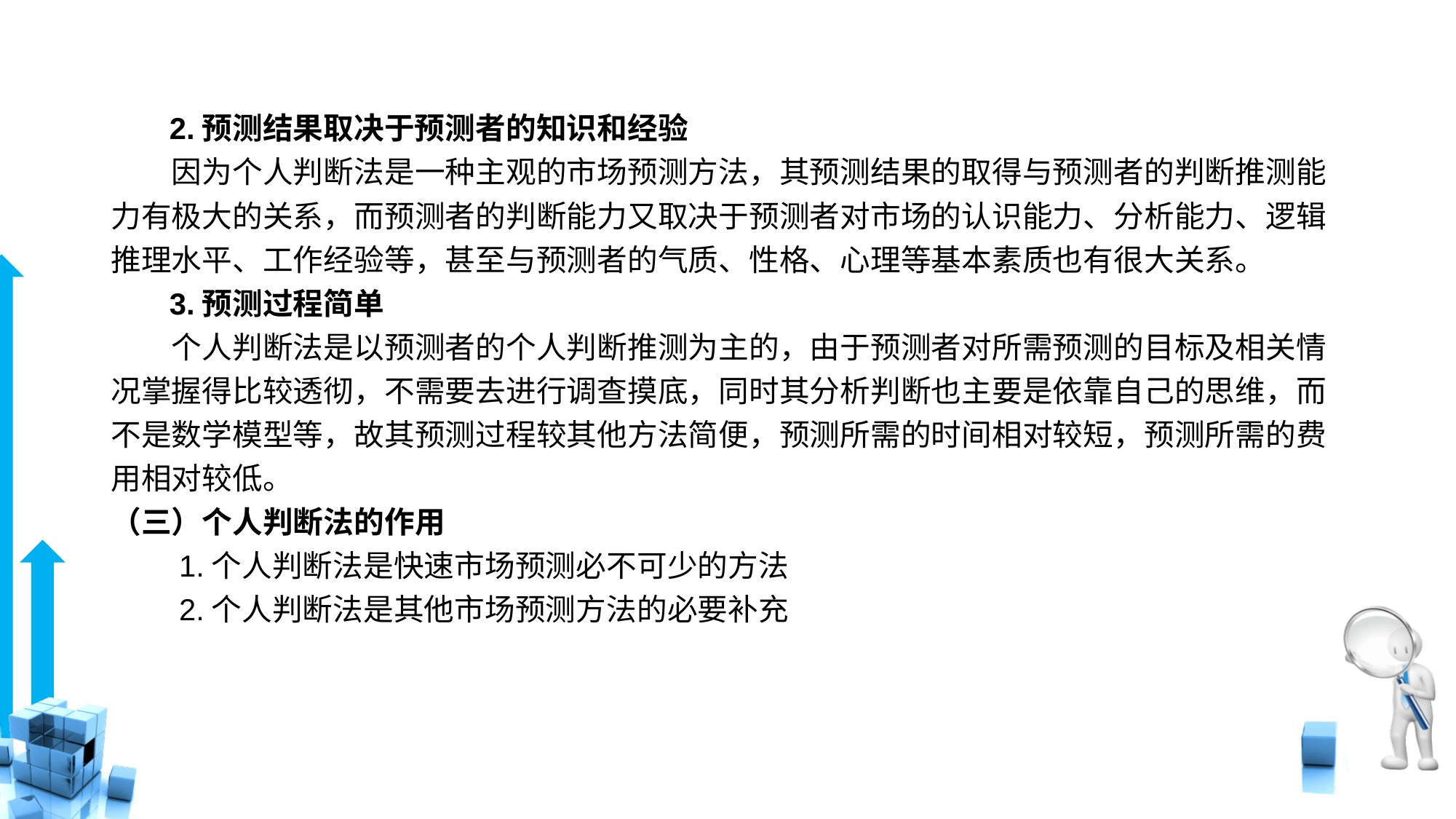

# 2.预测结果取决于预测者的知识和经验
　　因为个人判断法是一种主观的市场预测方法，其预测结果的取得与预测者的判断推测能力有极大的关系，而预测者的判断能力又取决于预测者对市场的认识能力、分析能力、逻辑推理水平、工作经验等，甚至与预测者的气质、性格、心理等基本素质也有很大关系。
       3.预测过程简单
　　个人判断法是以预测者的个人判断推测为主的，由于预测者对所需预测的目标及相关情况掌握得比较透彻，不需要去进行调查摸底，同时其分析判断也主要是依靠自己的思维，而不是数学模型等，故其预测过程较其他方法简便，预测所需的时间相对较短，预测所需的费用相对较低。
（三）个人判断法的作用
　　1.个人判断法是快速市场预测必不可少的方法
　　2.个人判断法是其他市场预测方法的必要补充